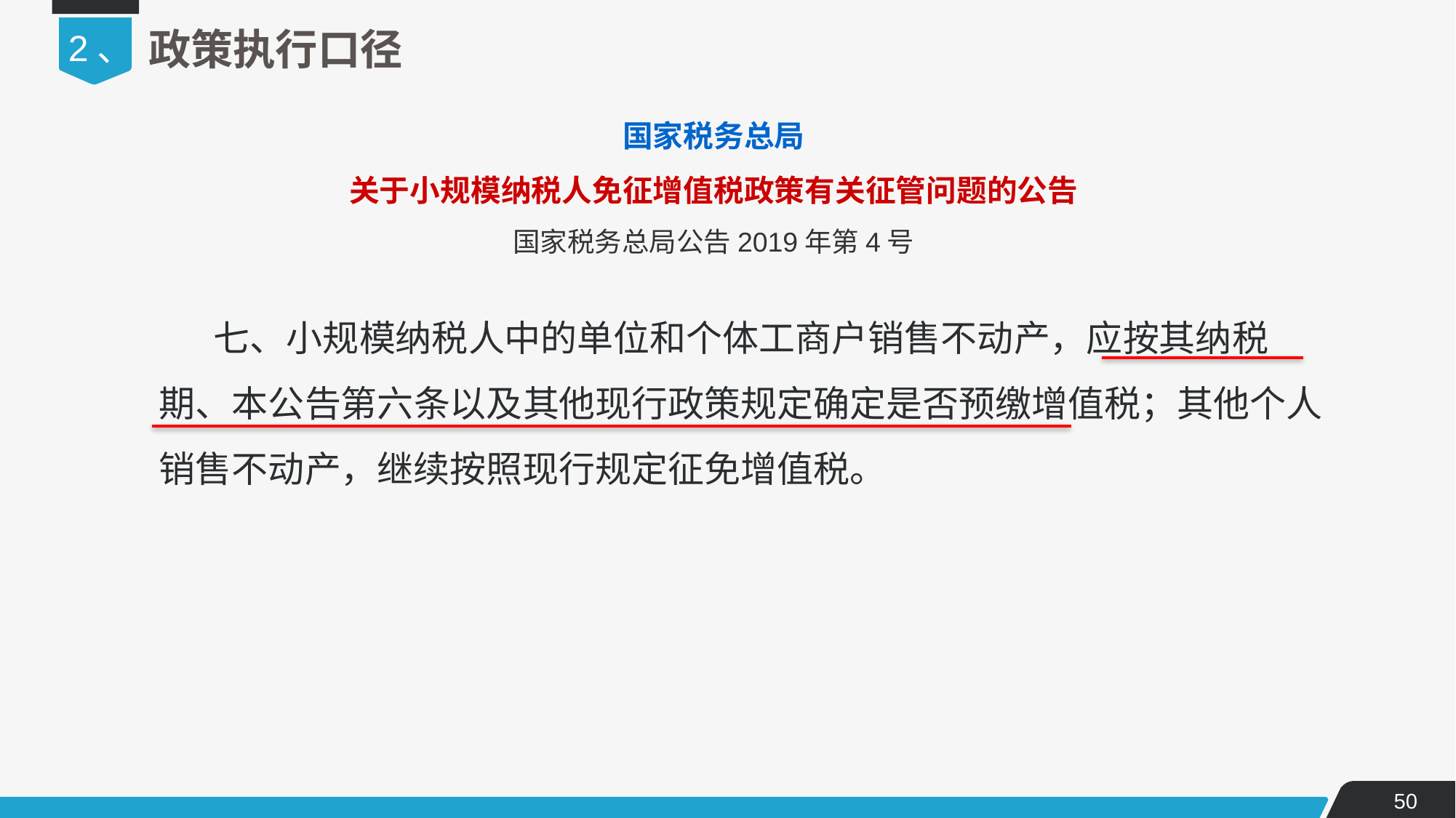

2、
政策执行口径
国家税务总局
关于小规模纳税人免征增值税政策有关征管问题的公告
国家税务总局公告2019年第4号
七、小规模纳税人中的单位和个体工商户销售不动产，应按其纳税期、本公告第六条以及其他现行政策规定确定是否预缴增值税；其他个人销售不动产，继续按照现行规定征免增值税。